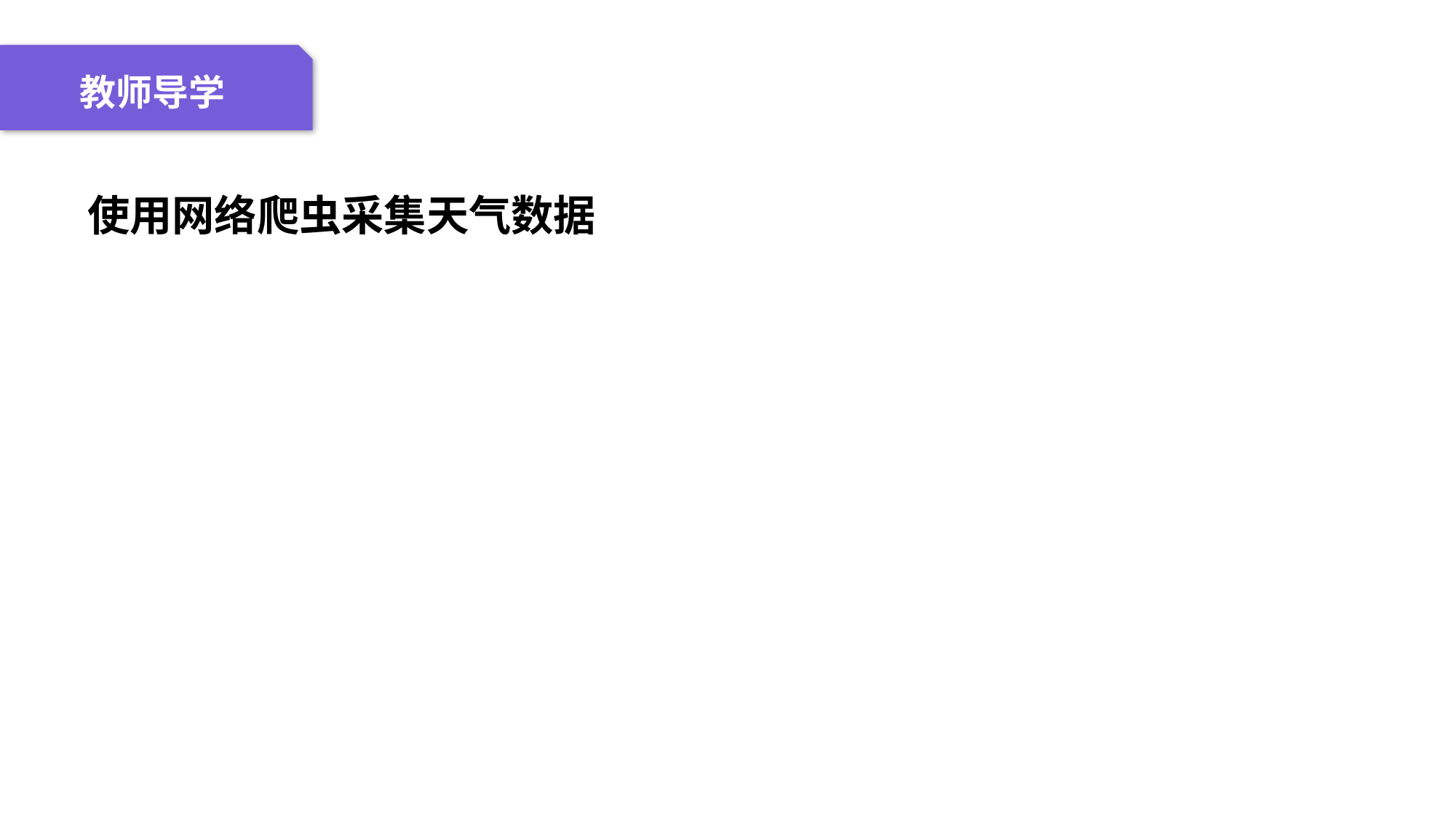

04 名词解释
01 准备过程
02 整体结构
03 重点说明
教师导学
使用网络爬虫采集天气数据